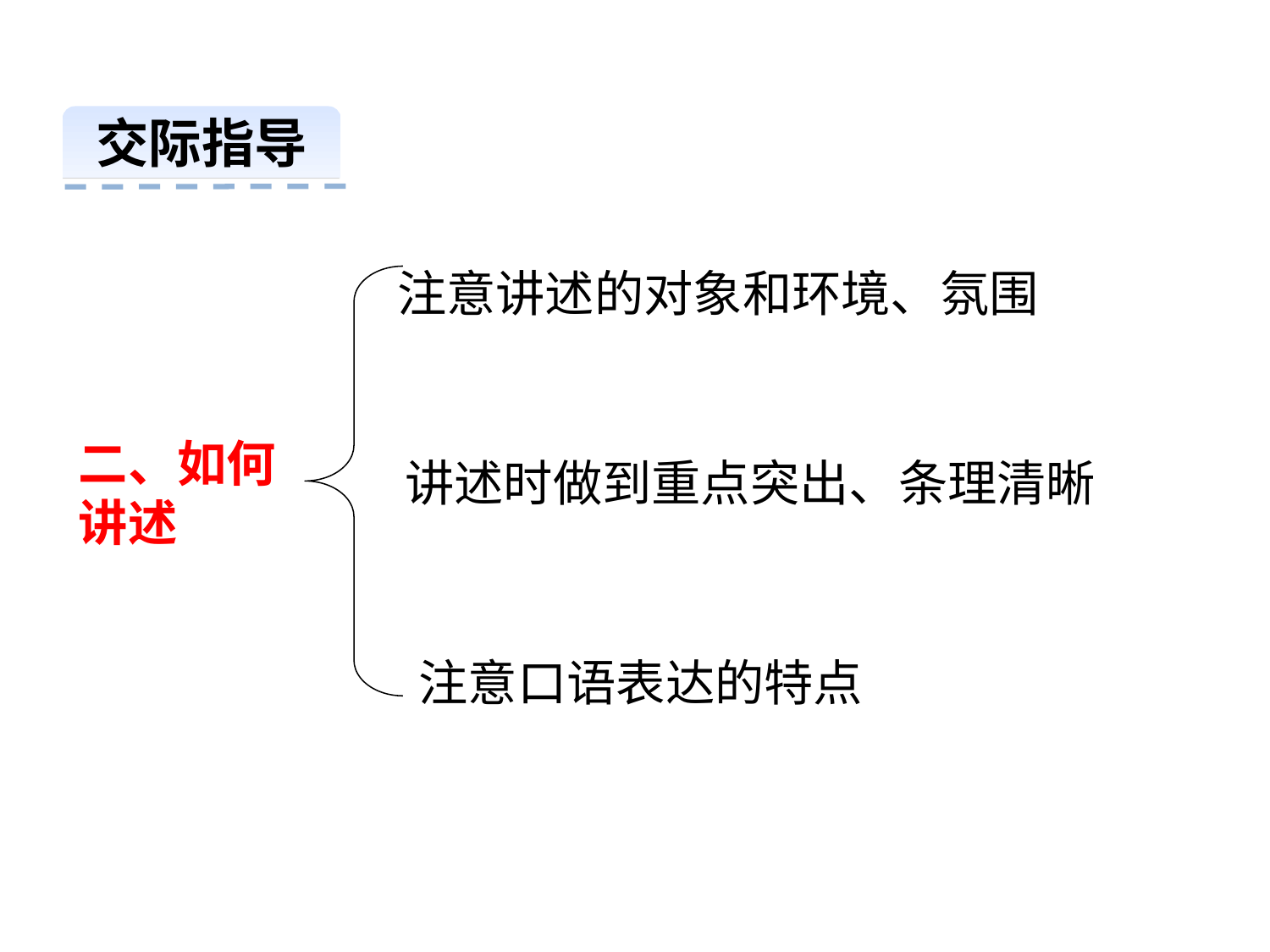

交际指导

注意讲述的对象和环境、氛围

二、如何
讲述
讲述时做到重点突出、条理清晰
注意口语表达的特点